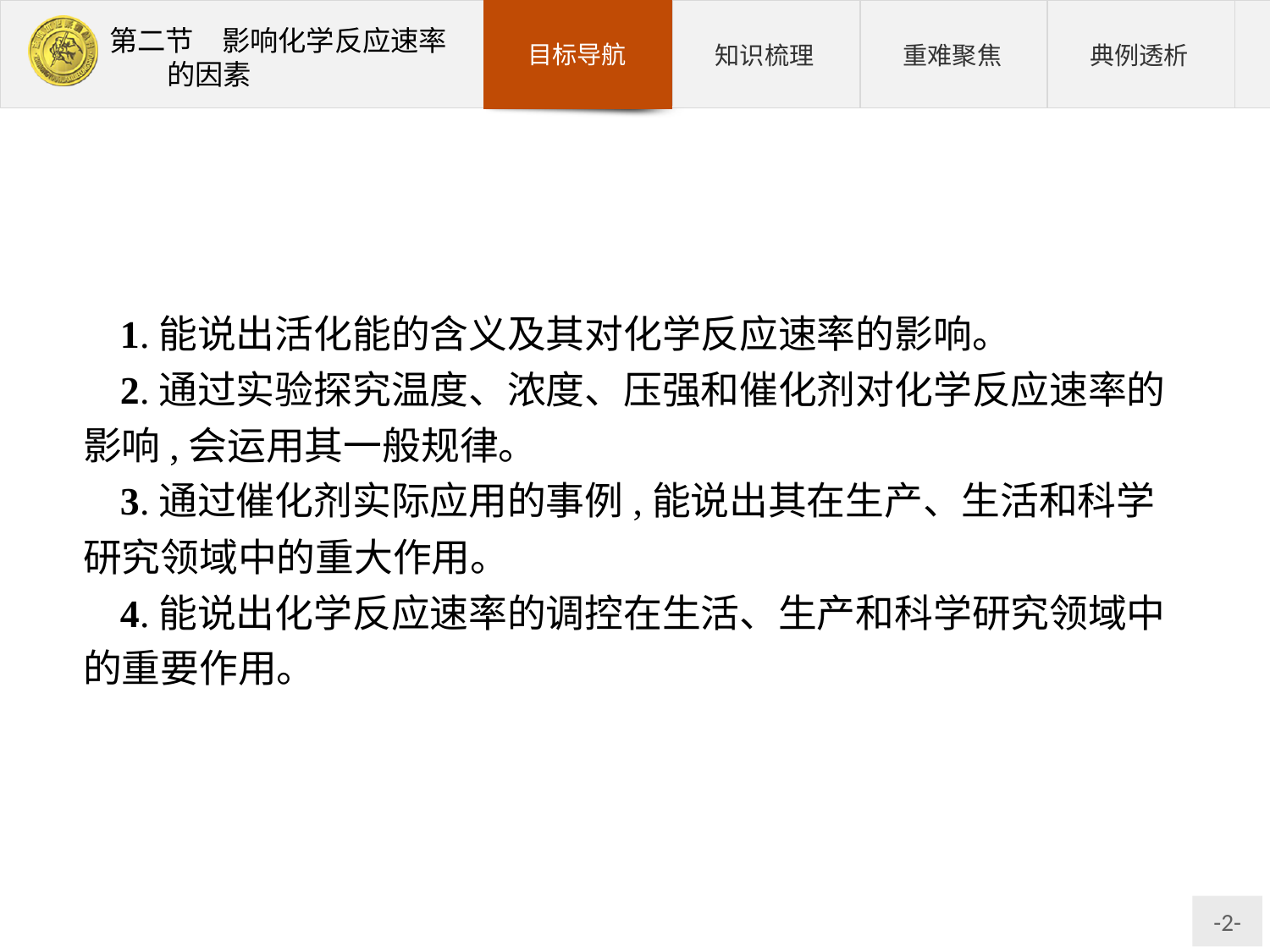

1.能说出活化能的含义及其对化学反应速率的影响。
2.通过实验探究温度、浓度、压强和催化剂对化学反应速率的影响,会运用其一般规律。
3.通过催化剂实际应用的事例,能说出其在生产、生活和科学研究领域中的重大作用。
4.能说出化学反应速率的调控在生活、生产和科学研究领域中的重要作用。